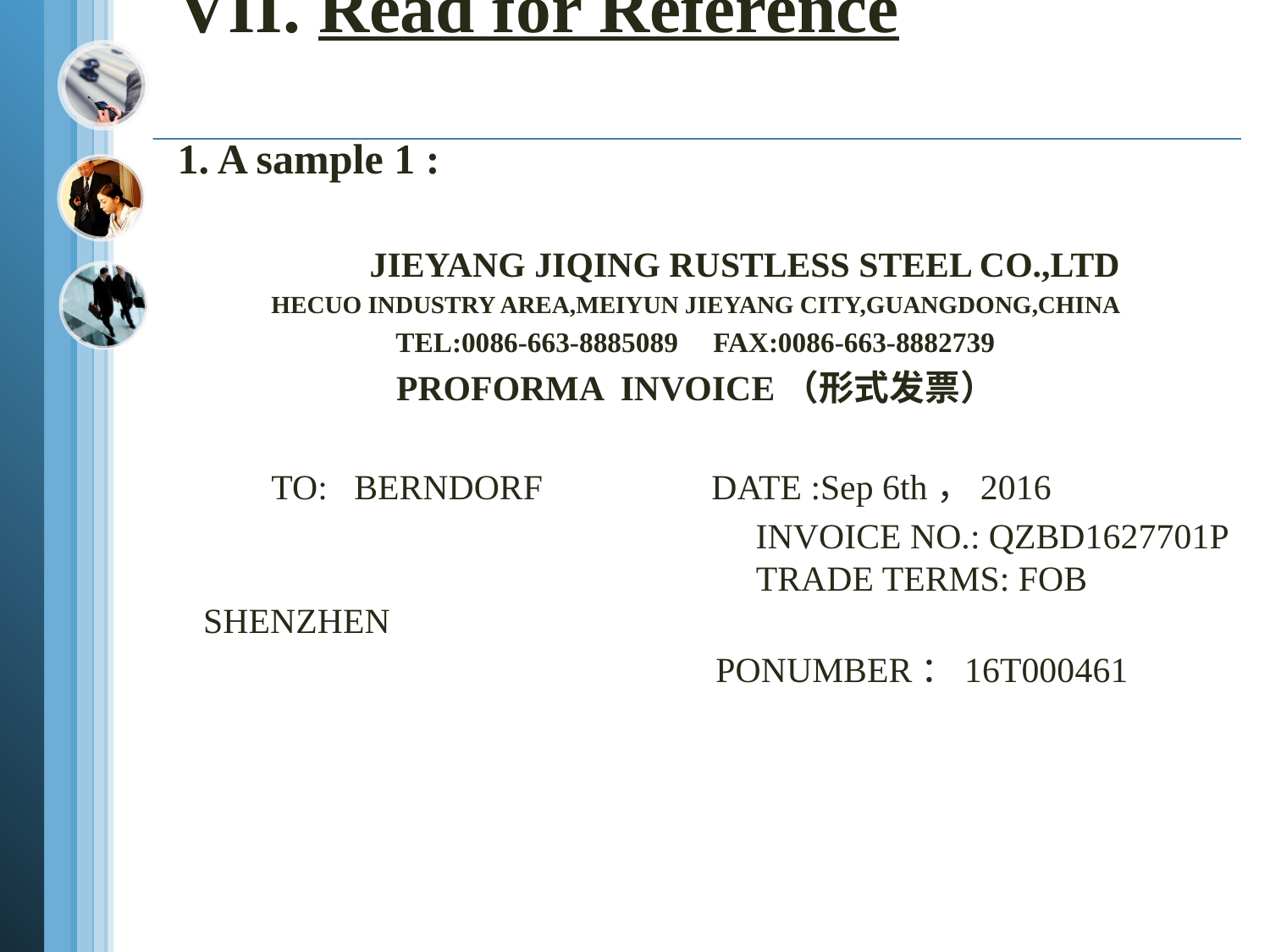

# VII. Read for Reference 1. A sample 1 :

           JIEYANG JIQING RUSTLESS STEEL CO.,LTD
HECUO INDUSTRY AREA,MEIYUN JIEYANG CITY,GUANGDONG,CHINA
TEL:0086-663-8885089     FAX:0086-663-8882739
PROFORMA  INVOICE（形式发票）

             TO:   BERNDORF                   DATE :Sep 6th，2016
					     INVOICE NO.: QZBD1627701P	                                                TRADE TERMS: FOB SHENZHEN
                                                               PONUMBER：16T000461